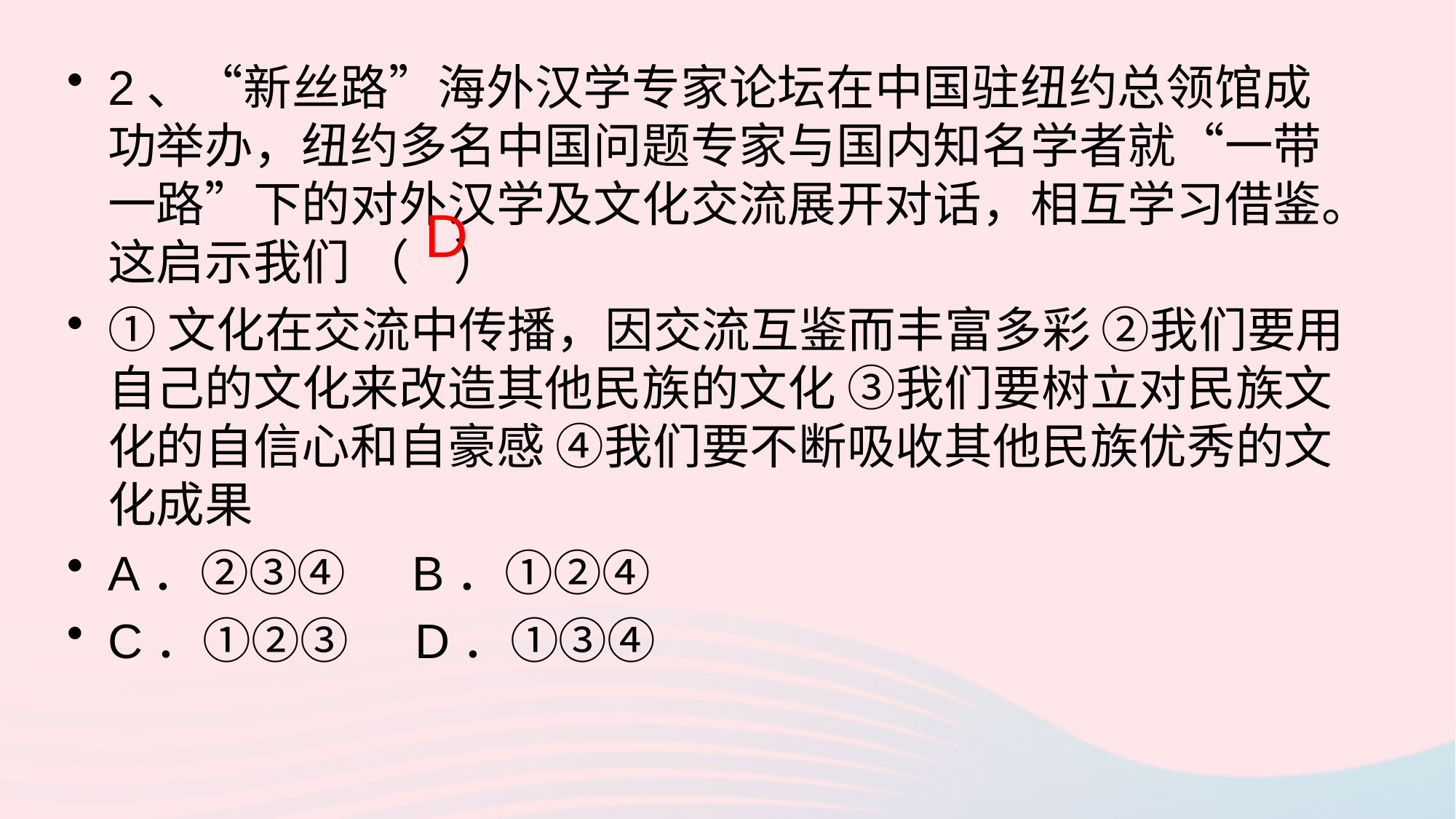

2、“新丝路”海外汉学专家论坛在中国驻纽约总领馆成功举办，纽约多名中国问题专家与国内知名学者就“一带一路”下的对外汉学及文化交流展开对话，相互学习借鉴。这启示我们 （    ）
①文化在交流中传播，因交流互鉴而丰富多彩 ②我们要用自己的文化来改造其他民族的文化 ③我们要树立对民族文化的自信心和自豪感 ④我们要不断吸收其他民族优秀的文化成果
A．②③④     B．①②④
C．①②③     D．①③④
D